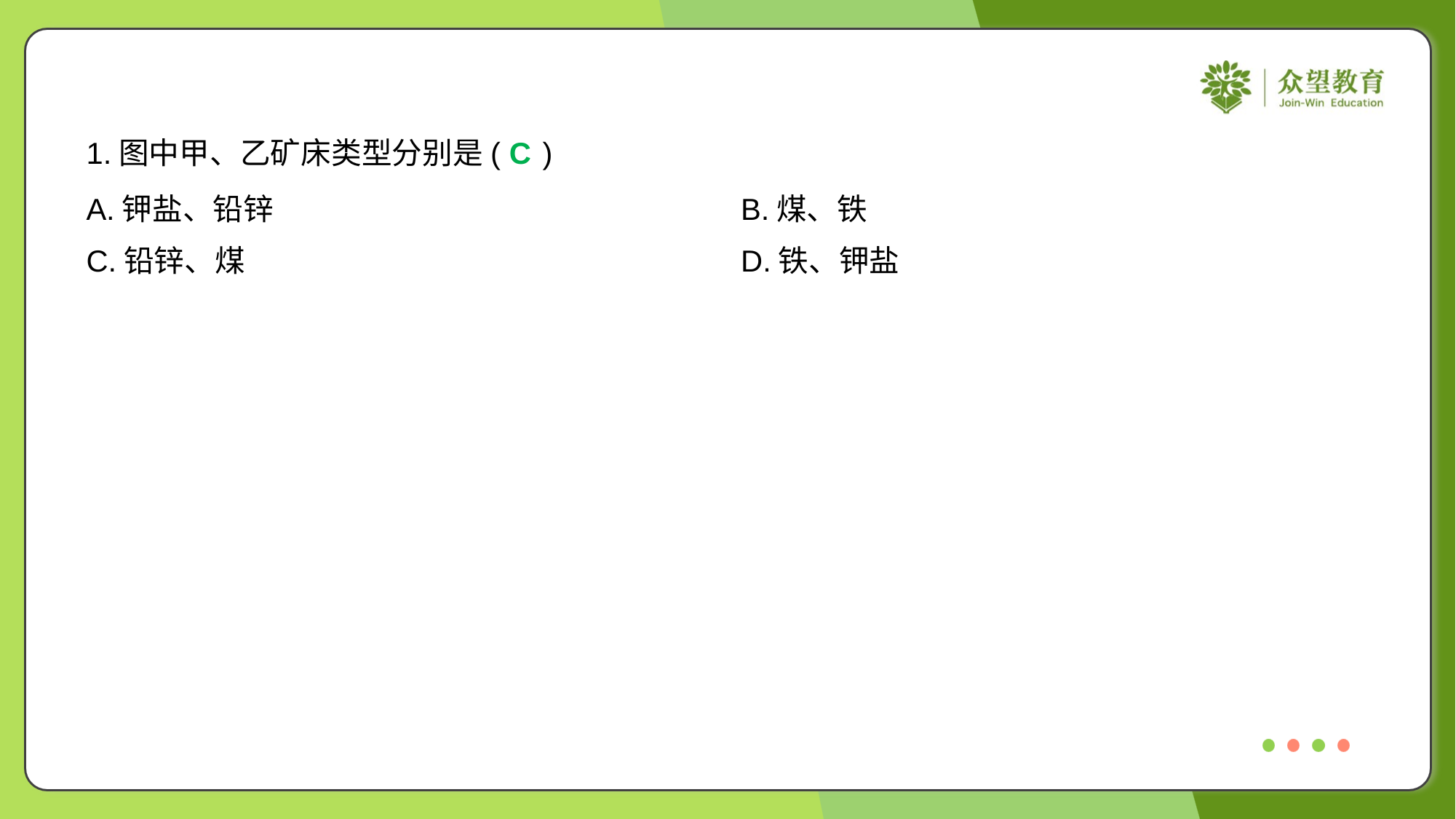

1.图中甲、乙矿床类型分别是(     )
C
A.钾盐、铅锌	B.煤、铁
C.铅锌、煤	D.铁、钾盐